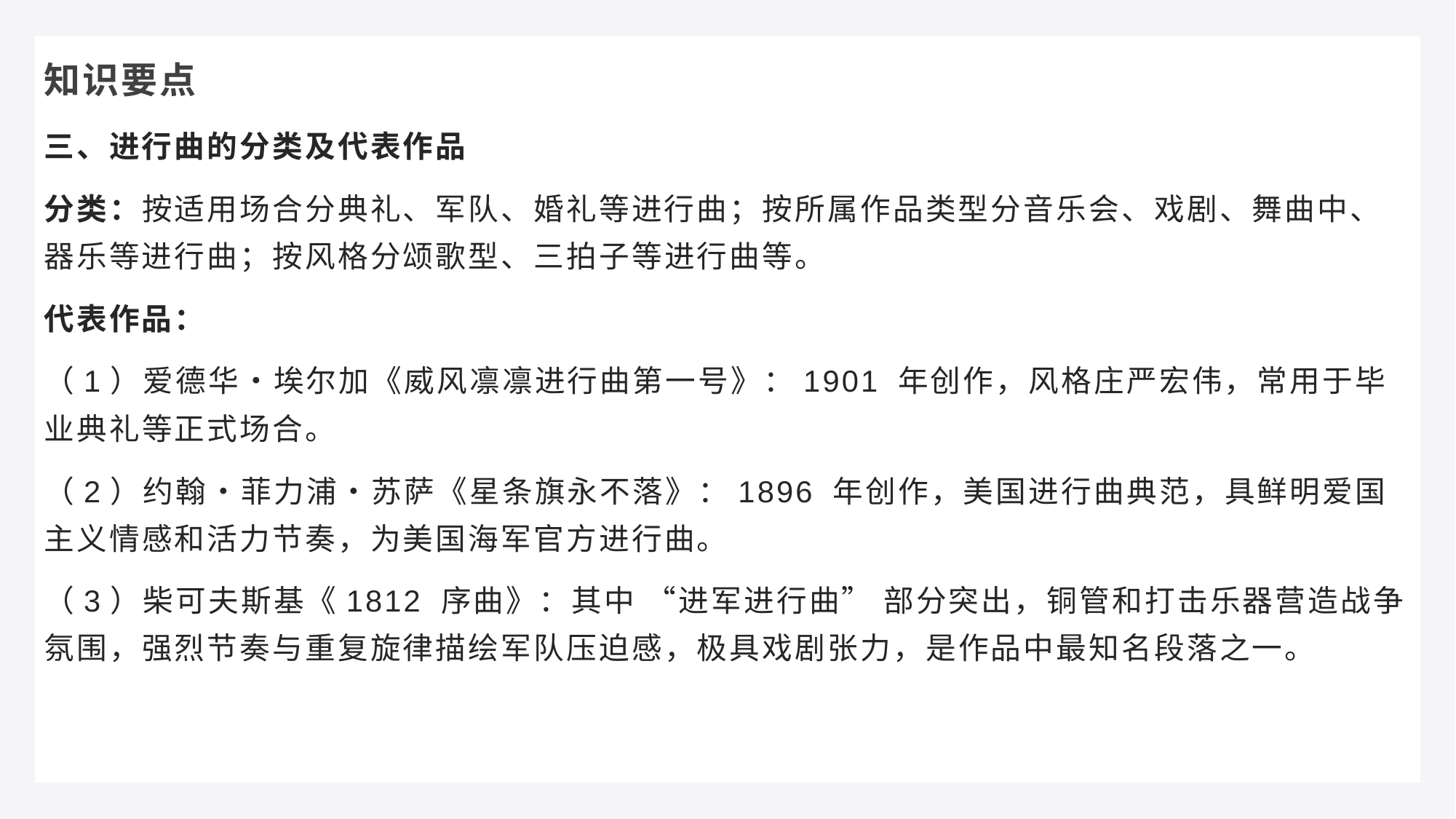

知识要点
三、进行曲的分类及代表作品
分类：按适用场合分典礼、军队、婚礼等进行曲；按所属作品类型分音乐会、戏剧、舞曲中、器乐等进行曲；按风格分颂歌型、三拍子等进行曲等。
代表作品：
（1）爱德华・埃尔加《威风凛凛进行曲第一号》：1901 年创作，风格庄严宏伟，常用于毕业典礼等正式场合。
（2）约翰・菲力浦・苏萨《星条旗永不落》：1896 年创作，美国进行曲典范，具鲜明爱国主义情感和活力节奏，为美国海军官方进行曲。
（3）柴可夫斯基《1812 序曲》：其中 “进军进行曲” 部分突出，铜管和打击乐器营造战争氛围，强烈节奏与重复旋律描绘军队压迫感，极具戏剧张力，是作品中最知名段落之一。